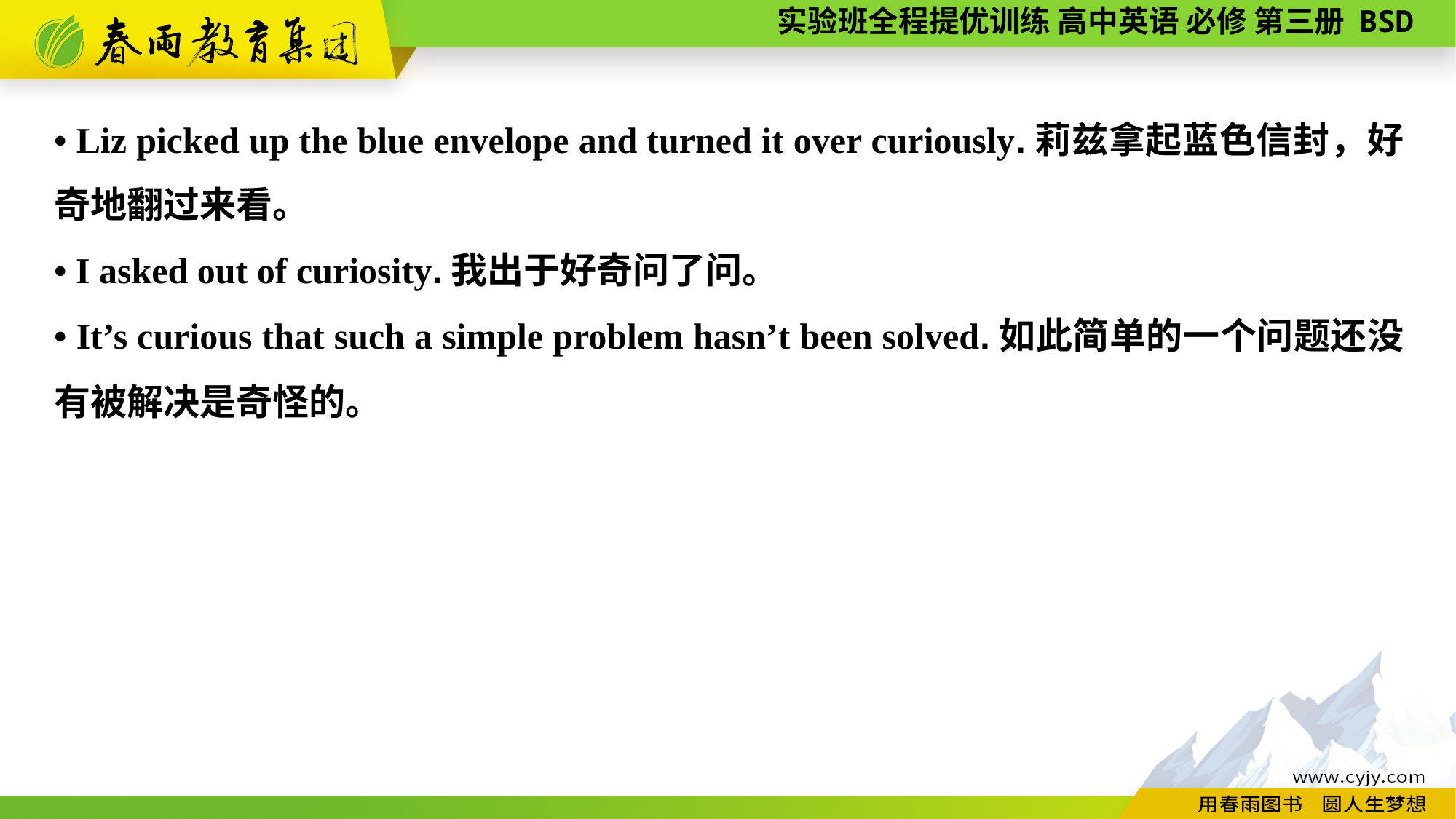

• Liz picked up the blue envelope and turned it over curiously.莉兹拿起蓝色信封，好奇地翻过来看。
• I asked out of curiosity.我出于好奇问了问。
• It’s curious that such a simple problem hasn’t been solved.如此简单的一个问题还没有被解决是奇怪的。